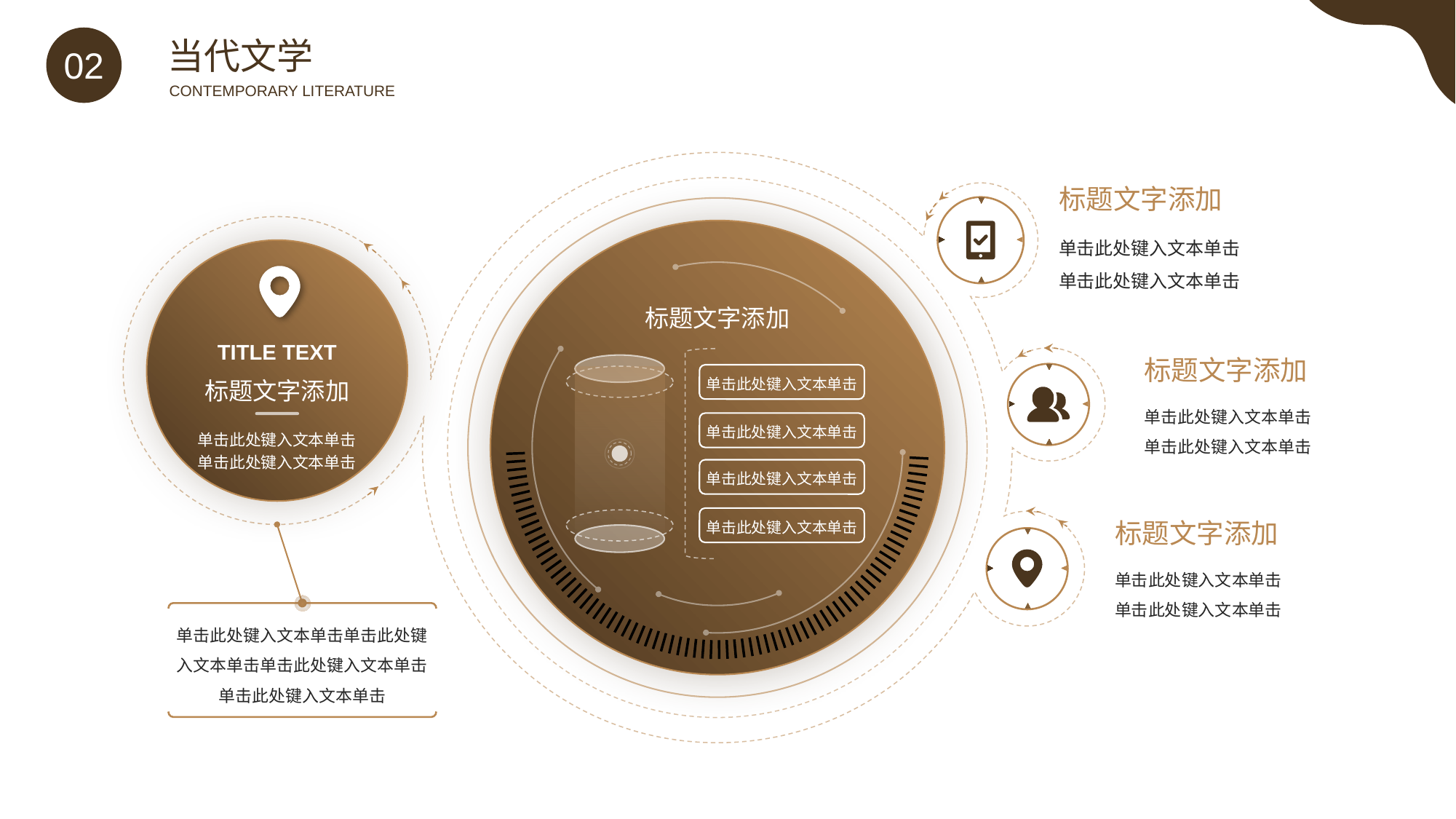

当代文学

02
CONTEMPORARY LITERATURE

IIIIIIIIIIIIIIIIIIIIIIIIIIIIIIIIIIIIIIIIIIIIIIIIIIIIIIIIIIIIIIIIIIIIIIIIIIIIII

标题文字添加

单击此处键入文本单击
单击此处键入文本单击
单击此处键入文本单击
单击此处键入文本单击

标题文字添加
单击此处键入文本单击单击此处键入文本单击

标题文字添加
单击此处键入文本单击单击此处键入文本单击

标题文字添加
单击此处键入文本单击单击此处键入文本单击

TITLE TEXT
标题文字添加
单击此处键入文本单击
单击此处键入文本单击

单击此处键入文本单击单击此处键入文本单击单击此处键入文本单击单击此处键入文本单击